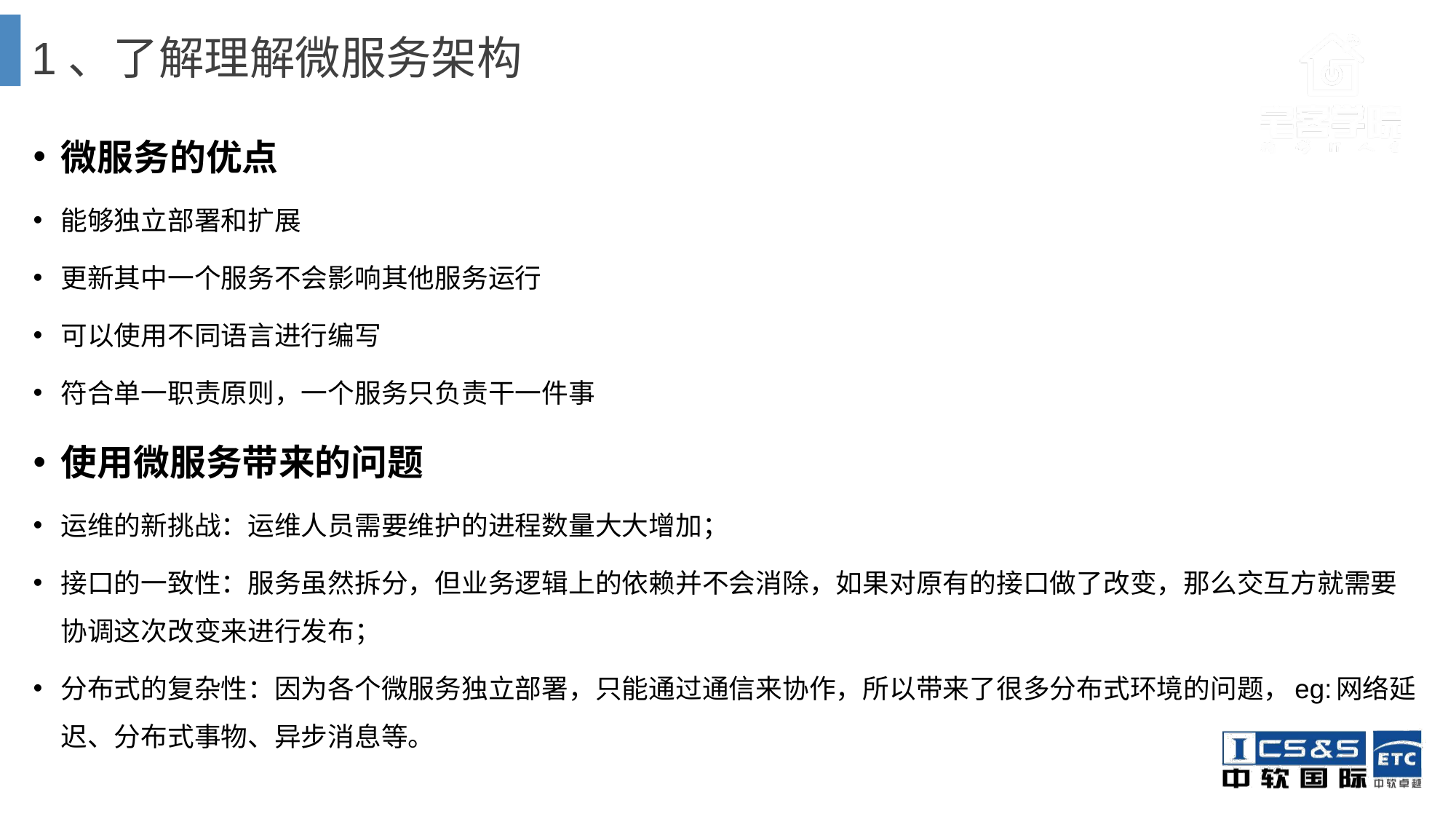

# 1、了解理解微服务架构
微服务的优点
能够独立部署和扩展
更新其中一个服务不会影响其他服务运行
可以使用不同语言进行编写
符合单一职责原则，一个服务只负责干一件事
使用微服务带来的问题
运维的新挑战：运维人员需要维护的进程数量大大增加；
接口的一致性：服务虽然拆分，但业务逻辑上的依赖并不会消除，如果对原有的接口做了改变，那么交互方就需要协调这次改变来进行发布；
分布式的复杂性：因为各个微服务独立部署，只能通过通信来协作，所以带来了很多分布式环境的问题，eg:网络延迟、分布式事物、异步消息等。